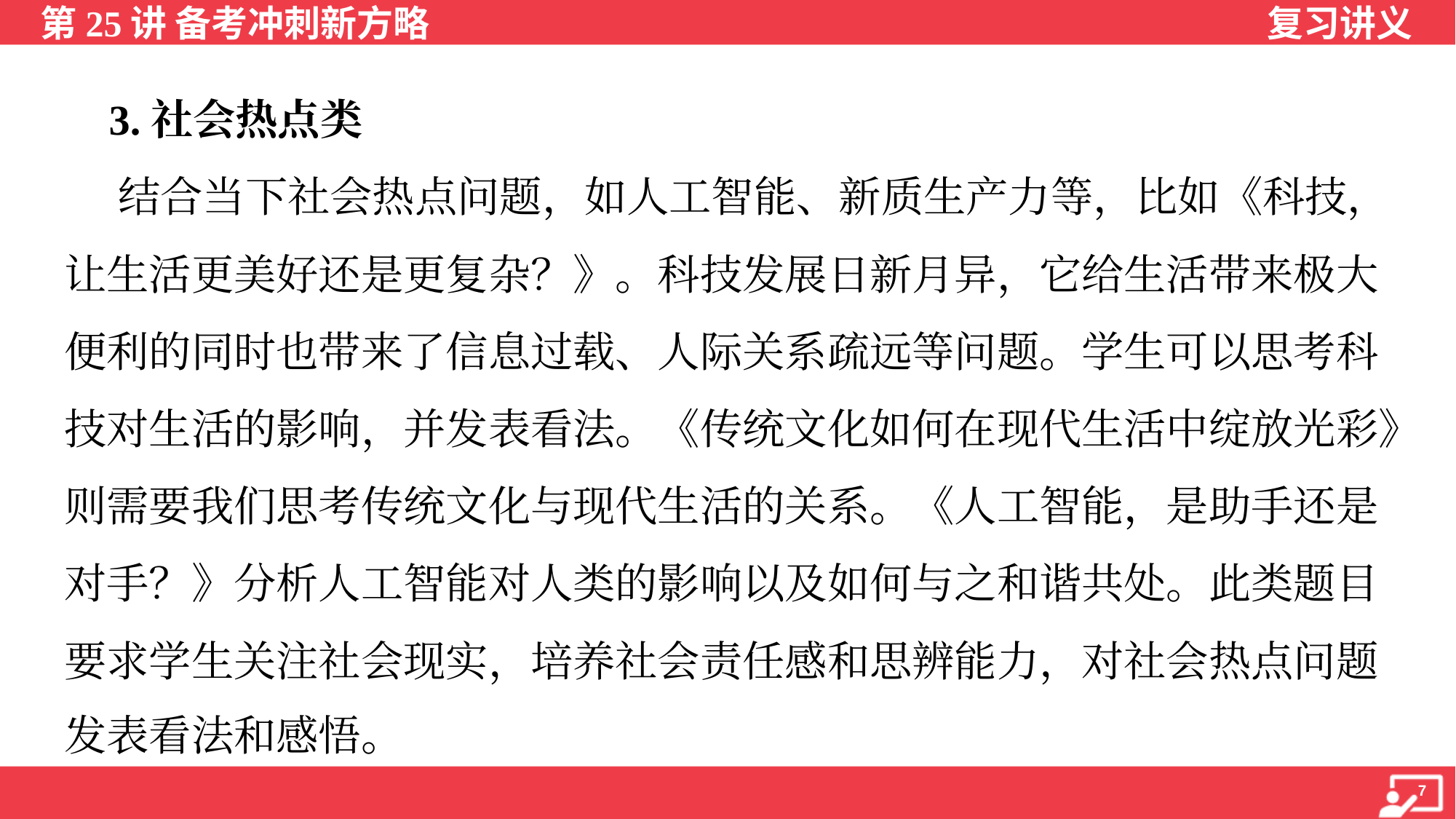

3.社会热点类
    结合当下社会热点问题，如人工智能、新质生产力等，比如《科技，
让生活更美好还是更复杂？》。科技发展日新月异，它给生活带来极大
便利的同时也带来了信息过载、人际关系疏远等问题。学生可以思考科
技对生活的影响，并发表看法。《传统文化如何在现代生活中绽放光彩》
则需要我们思考传统文化与现代生活的关系。《人工智能，是助手还是
对手？》分析人工智能对人类的影响以及如何与之和谐共处。此类题目
要求学生关注社会现实，培养社会责任感和思辨能力，对社会热点问题
发表看法和感悟。